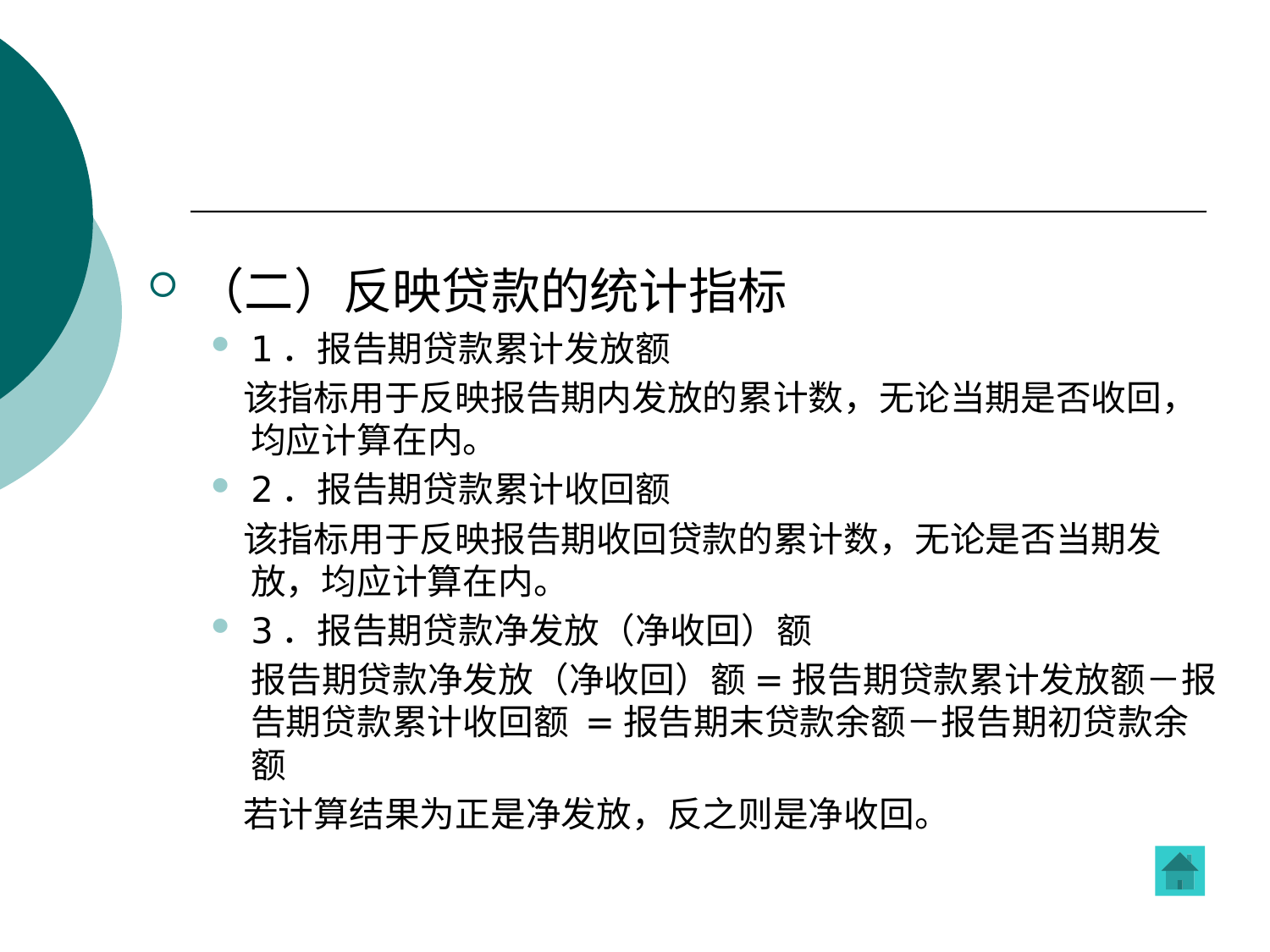

#
（二）反映贷款的统计指标
1．报告期贷款累计发放额
   该指标用于反映报告期内发放的累计数，无论当期是否收回，均应计算在内。
2．报告期贷款累计收回额
   该指标用于反映报告期收回贷款的累计数，无论是否当期发放，均应计算在内。
3．报告期贷款净发放（净收回）额
    报告期贷款净发放（净收回）额=报告期贷款累计发放额－报告期贷款累计收回额 =报告期末贷款余额－报告期初贷款余额
   若计算结果为正是净发放，反之则是净收回。